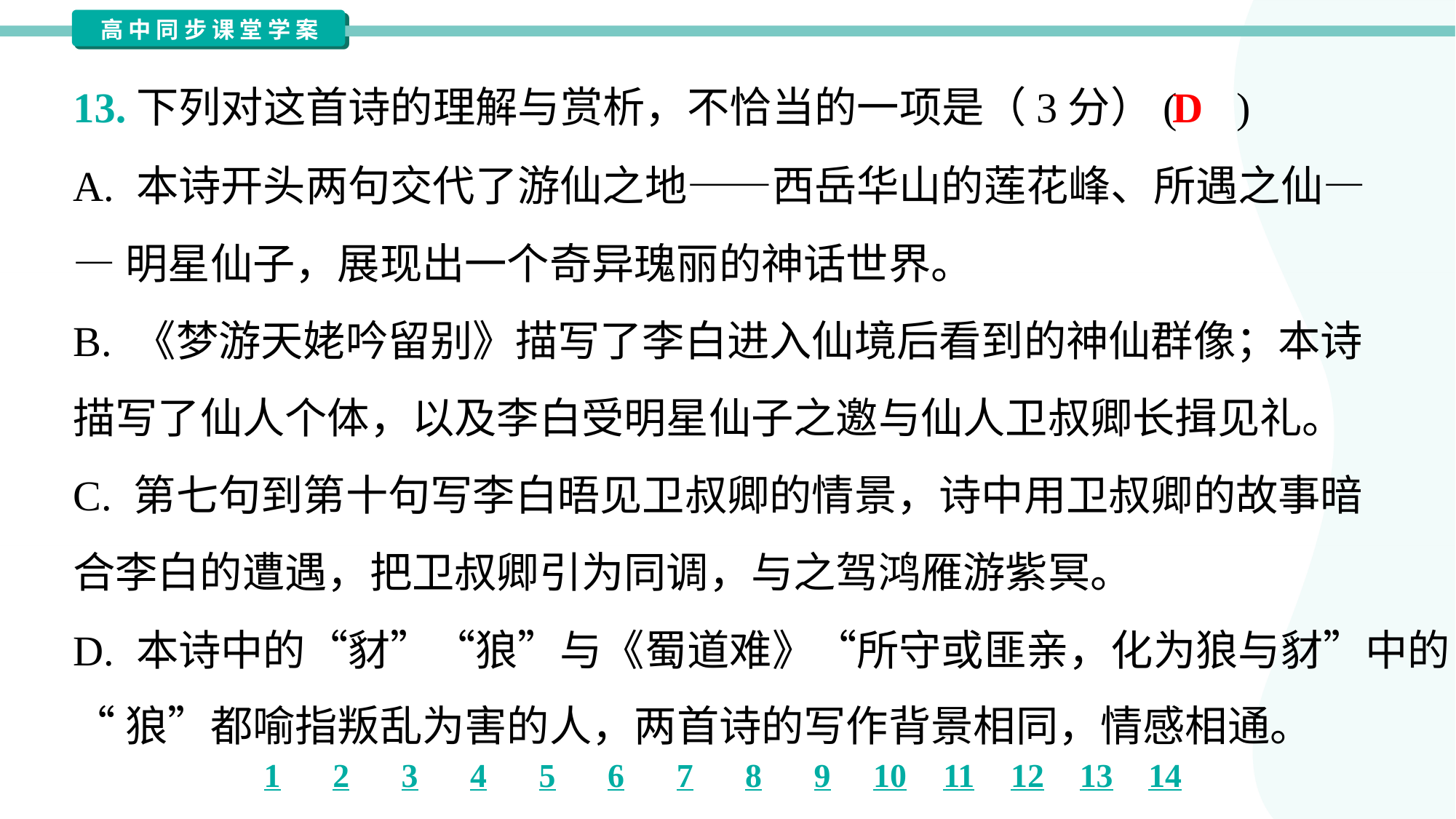

D
13.下列对这首诗的理解与赏析，不恰当的一项是（3分）(     )
A. 本诗开头两句交代了游仙之地——西岳华山的莲花峰、所遇之仙—
—明星仙子，展现出一个奇异瑰丽的神话世界。
B. 《梦游天姥吟留别》描写了李白进入仙境后看到的神仙群像；本诗
描写了仙人个体，以及李白受明星仙子之邀与仙人卫叔卿长揖见礼。
C. 第七句到第十句写李白晤见卫叔卿的情景，诗中用卫叔卿的故事暗
合李白的遭遇，把卫叔卿引为同调，与之驾鸿雁游紫冥。
D. 本诗中的“豺”“狼”与《蜀道难》“所守或匪亲，化为狼与豺”中的“豺”
“狼”都喻指叛乱为害的人，两首诗的写作背景相同，情感相通。